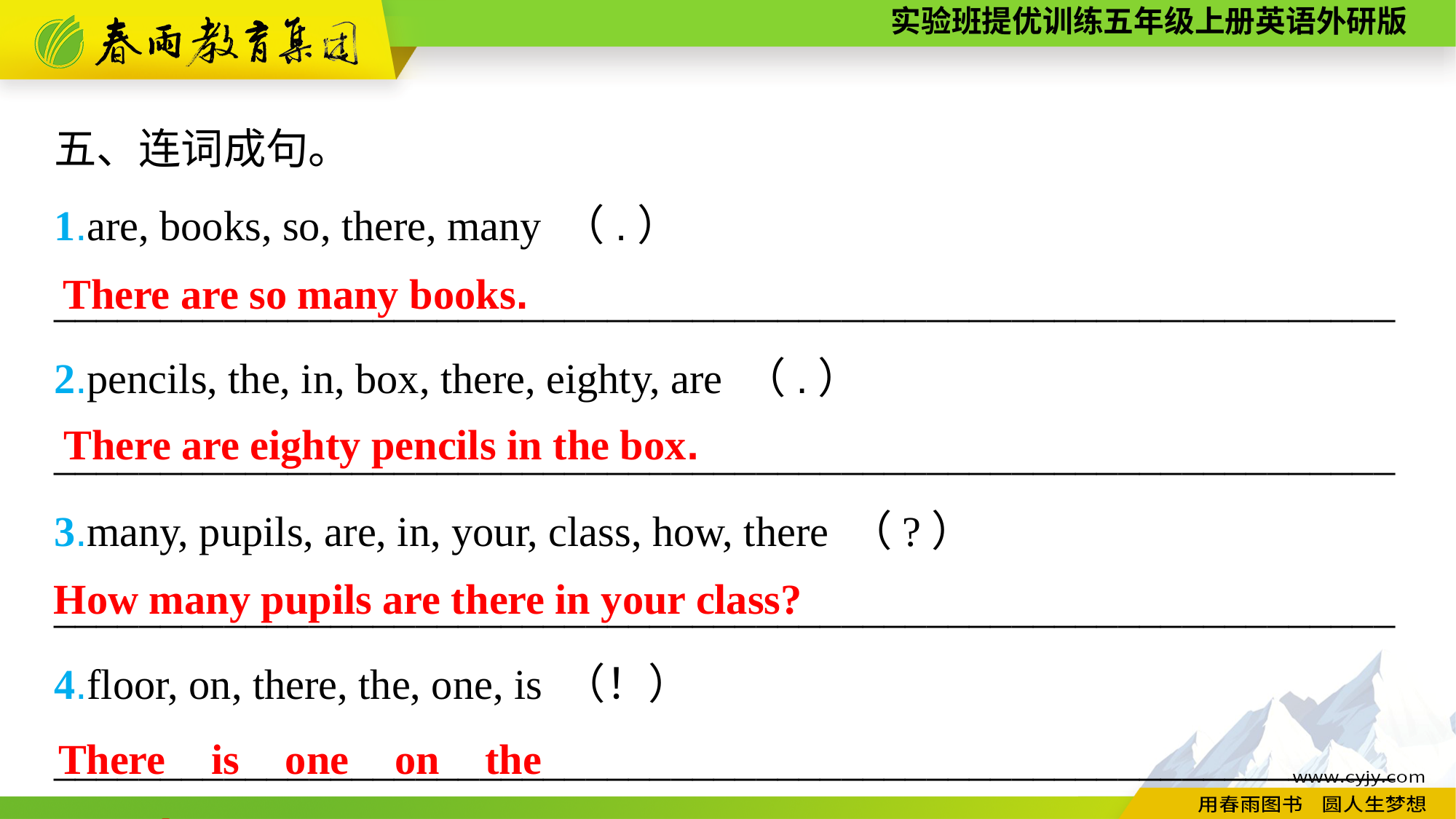

五、连词成句。
1.are, books, so, there, many （.）
_______________________________________________________________
2.pencils, the, in, box, there, eighty, are （.）
_______________________________________________________________
3.many, pupils, are, in, your, class, how, there （?）
_______________________________________________________________
4.floor, on, there, the, one, is （！）
_______________________________________________________________
There are so many books.
There are eighty pencils in the box.
How many pupils are there in your class?
There is one on the floor！